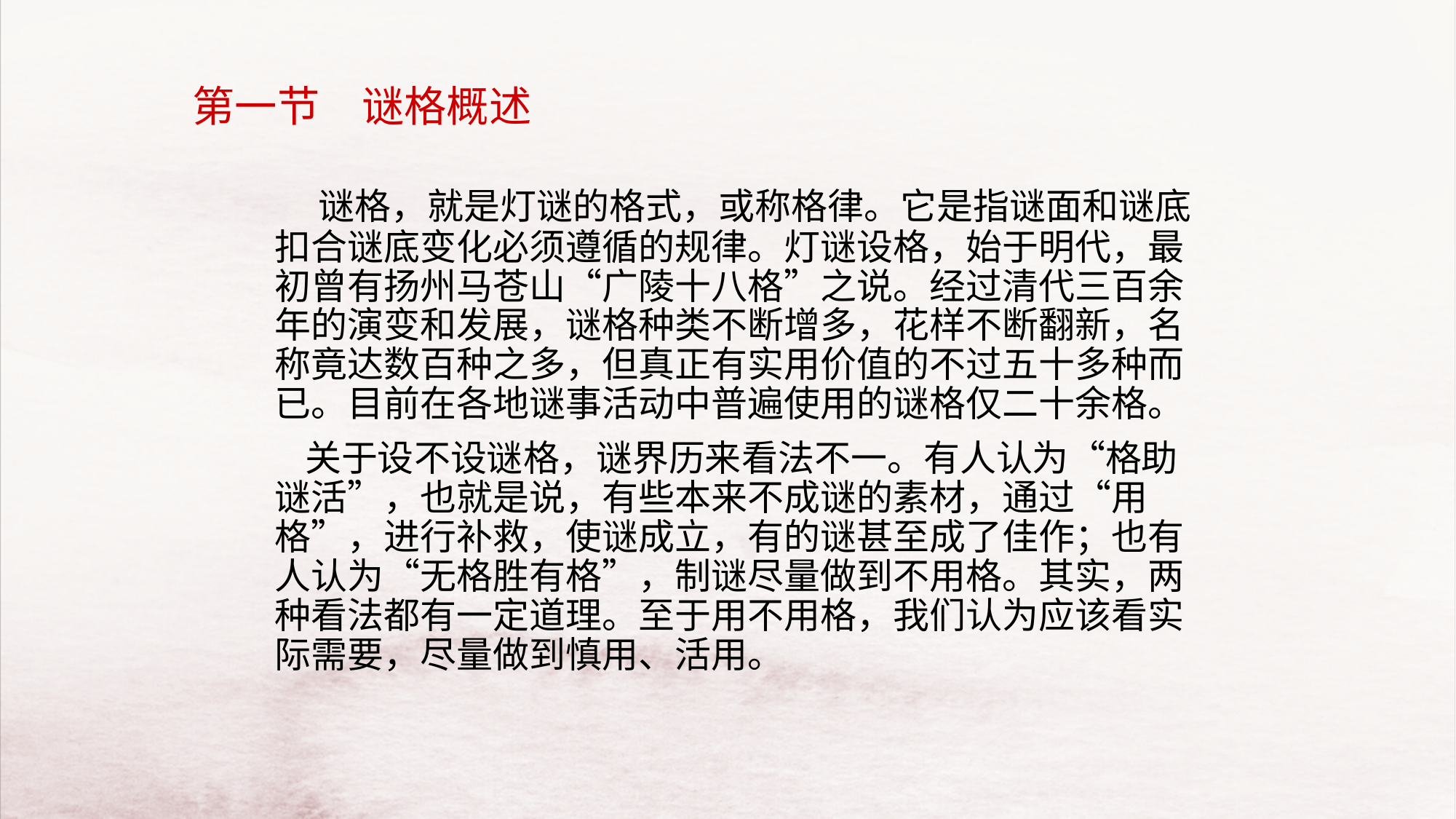

第一节　谜格概述

　   谜格，就是灯谜的格式，或称格律。它是指谜面和谜底扣合谜底变化必须遵循的规律。灯谜设格，始于明代，最初曾有扬州马苍山“广陵十八格”之说。经过清代三百余年的演变和发展，谜格种类不断增多，花样不断翻新，名称竟达数百种之多，但真正有实用价值的不过五十多种而已。目前在各地谜事活动中普遍使用的谜格仅二十余格。
      关于设不设谜格，谜界历来看法不一。有人认为“格助谜活”，也就是说，有些本来不成谜的素材，通过“用格”，进行补救，使谜成立，有的谜甚至成了佳作；也有人认为“无格胜有格”，制谜尽量做到不用格。其实，两种看法都有一定道理。至于用不用格，我们认为应该看实际需要，尽量做到慎用、活用。